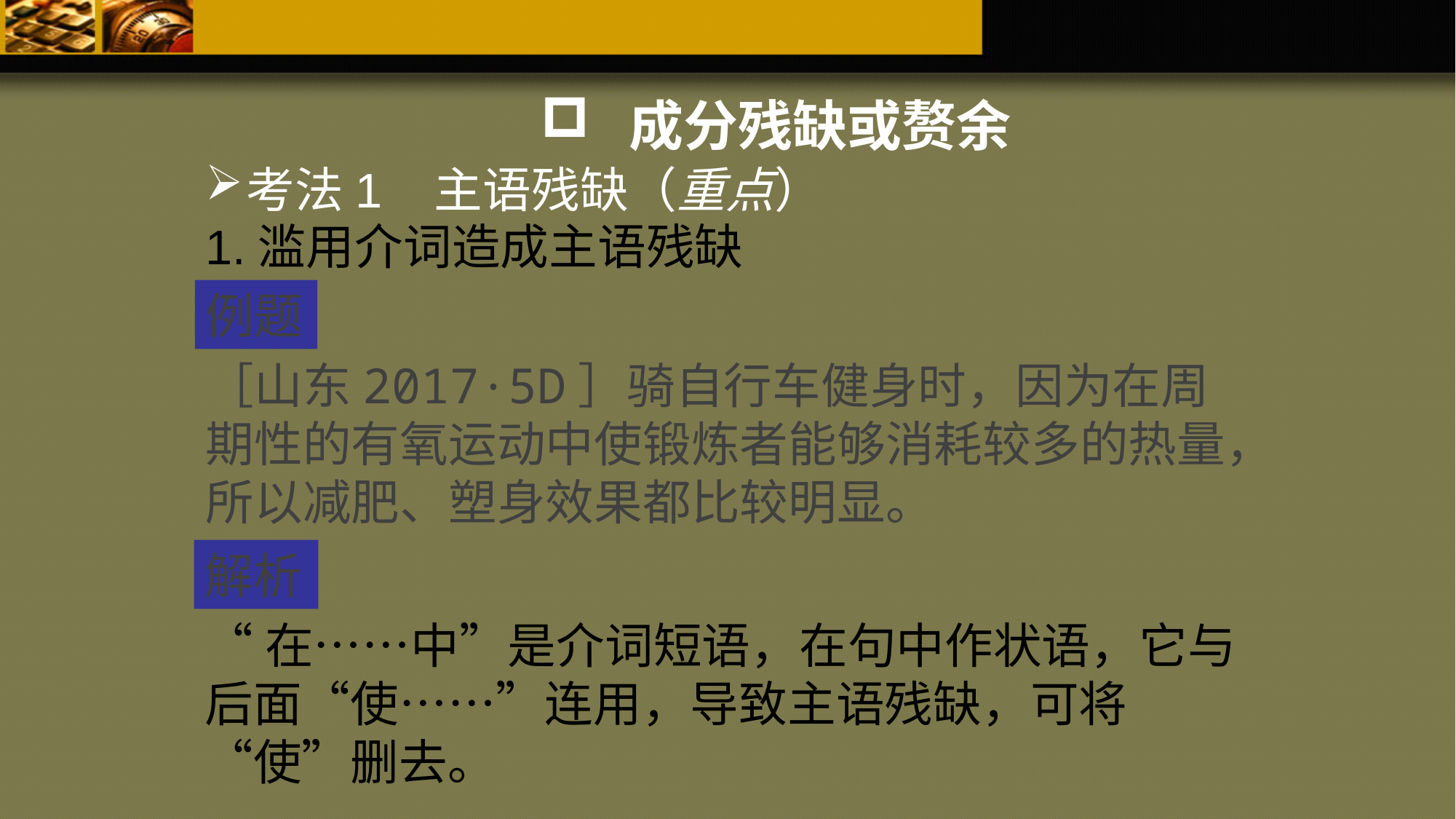

成分残缺或赘余
考法1   主语残缺（重点）
1.滥用介词造成主语残缺
例题
［山东2017·5D］骑自行车健身时，因为在周期性的有氧运动中使锻炼者能够消耗较多的热量，所以减肥、塑身效果都比较明显。
解析
“在……中”是介词短语，在句中作状语，它与后面“使……”连用，导致主语残缺，可将“使”删去。